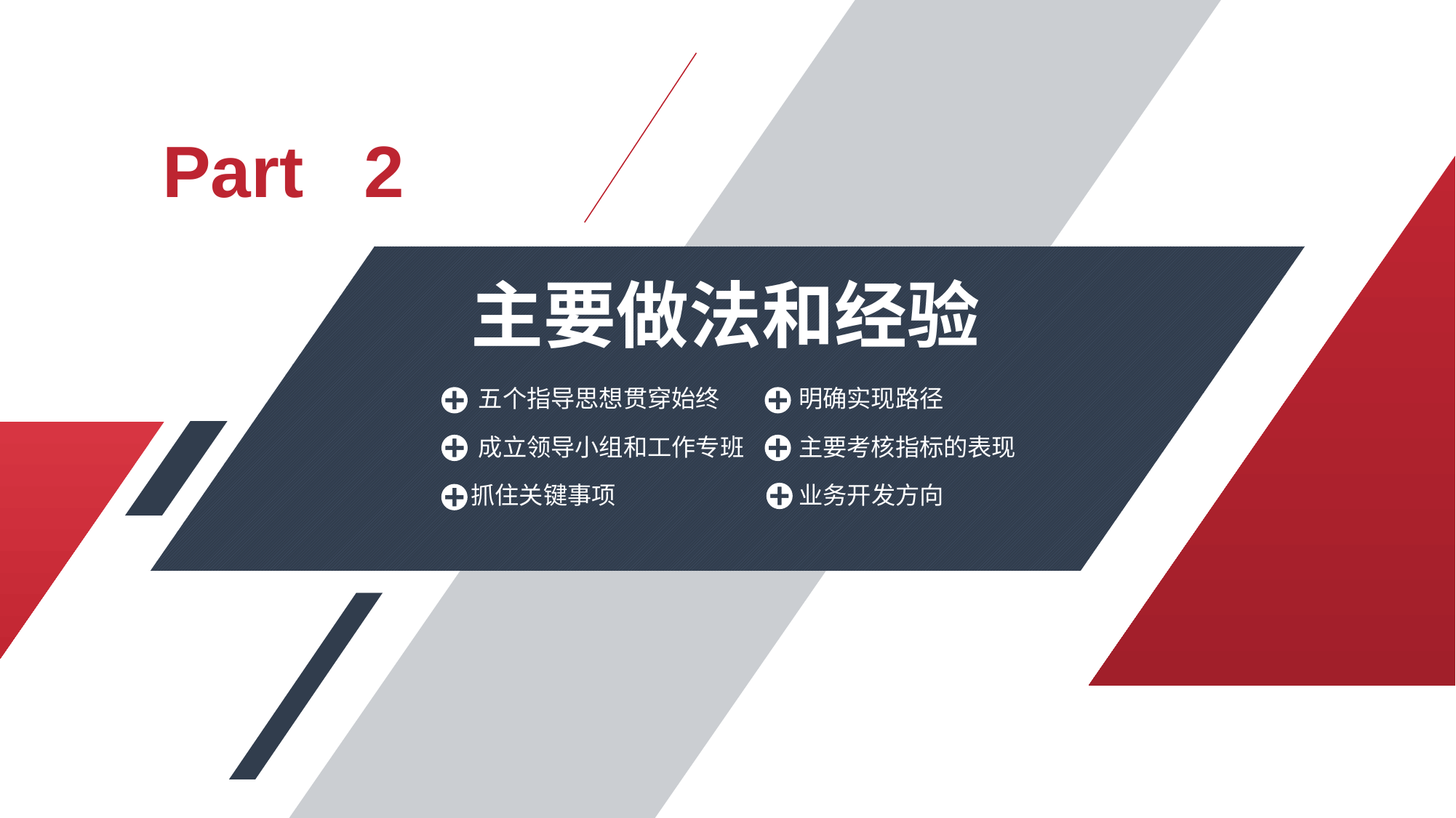

Part   2

主要做法和经验
五个指导思想贯穿始终
明确实现路径

成立领导小组和工作专班
主要考核指标的表现

抓住关键事项
业务开发方向